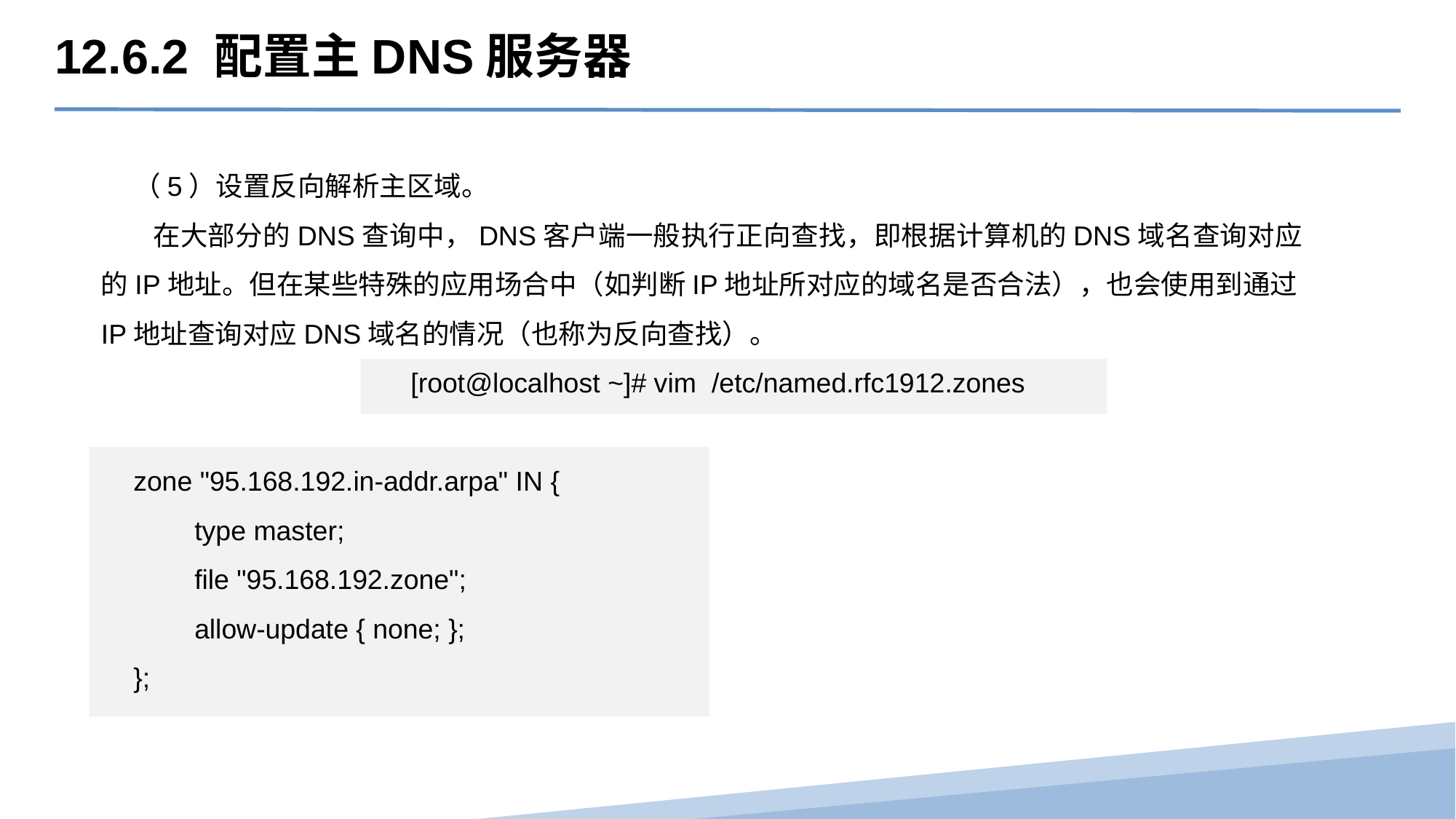

12.6.2 配置主DNS服务器
（5）设置反向解析主区域。
  在大部分的DNS查询中，DNS客户端一般执行正向查找，即根据计算机的DNS域名查询对应的IP地址。但在某些特殊的应用场合中（如判断IP地址所对应的域名是否合法），也会使用到通过IP地址查询对应DNS域名的情况（也称为反向查找）。
[root@localhost ~]# vim  /etc/named.rfc1912.zones

zone "95.168.192.in-addr.arpa" IN {
        type master;
        file "95.168.192.zone";
        allow-update { none; };
};